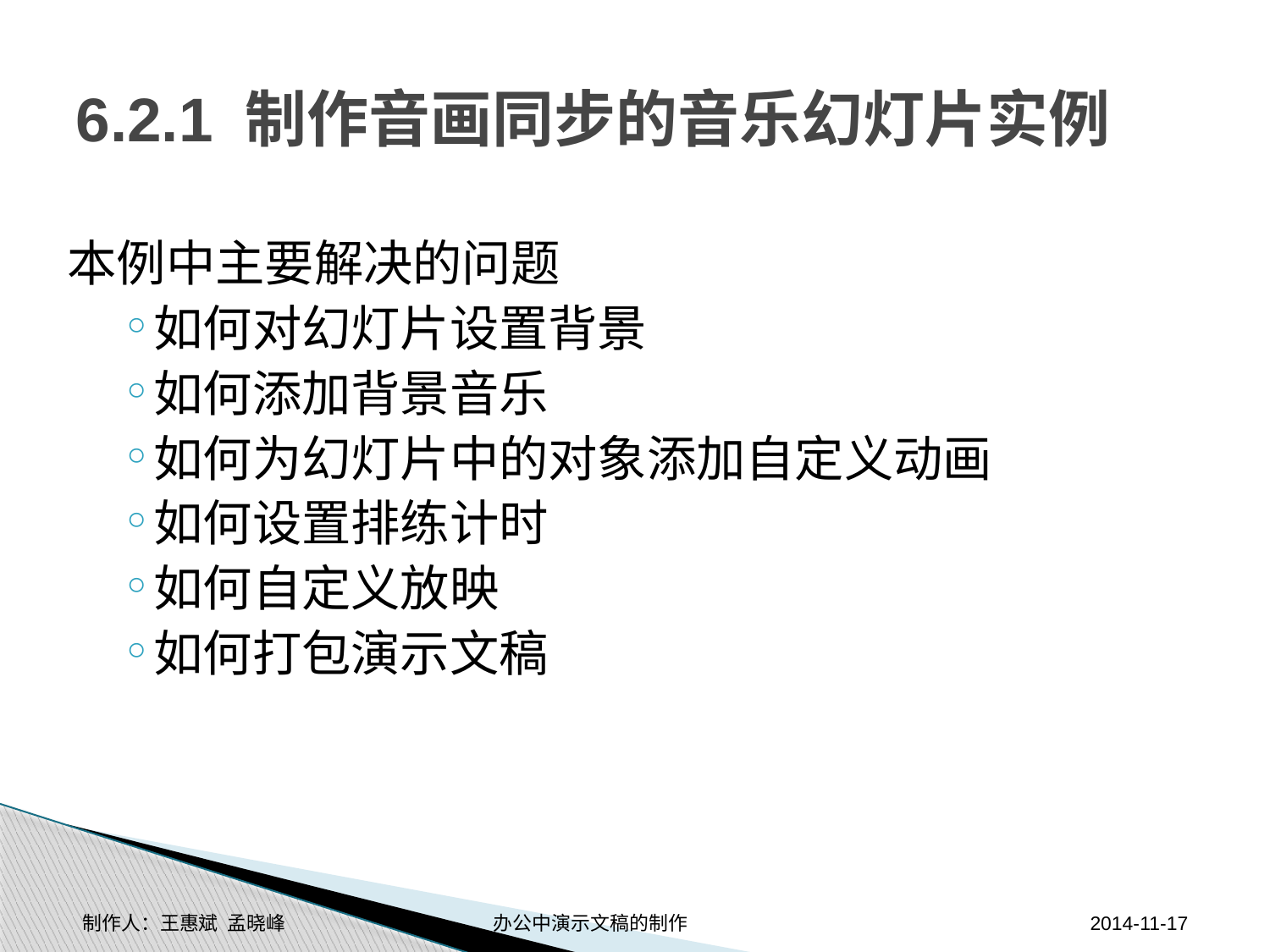

# 6.2.1 制作音画同步的音乐幻灯片实例
本例中主要解决的问题
如何对幻灯片设置背景
如何添加背景音乐
如何为幻灯片中的对象添加自定义动画
如何设置排练计时
如何自定义放映
如何打包演示文稿
制作人：王惠斌  孟晓峰                                               办公中演示文稿的制作
2014-11-17